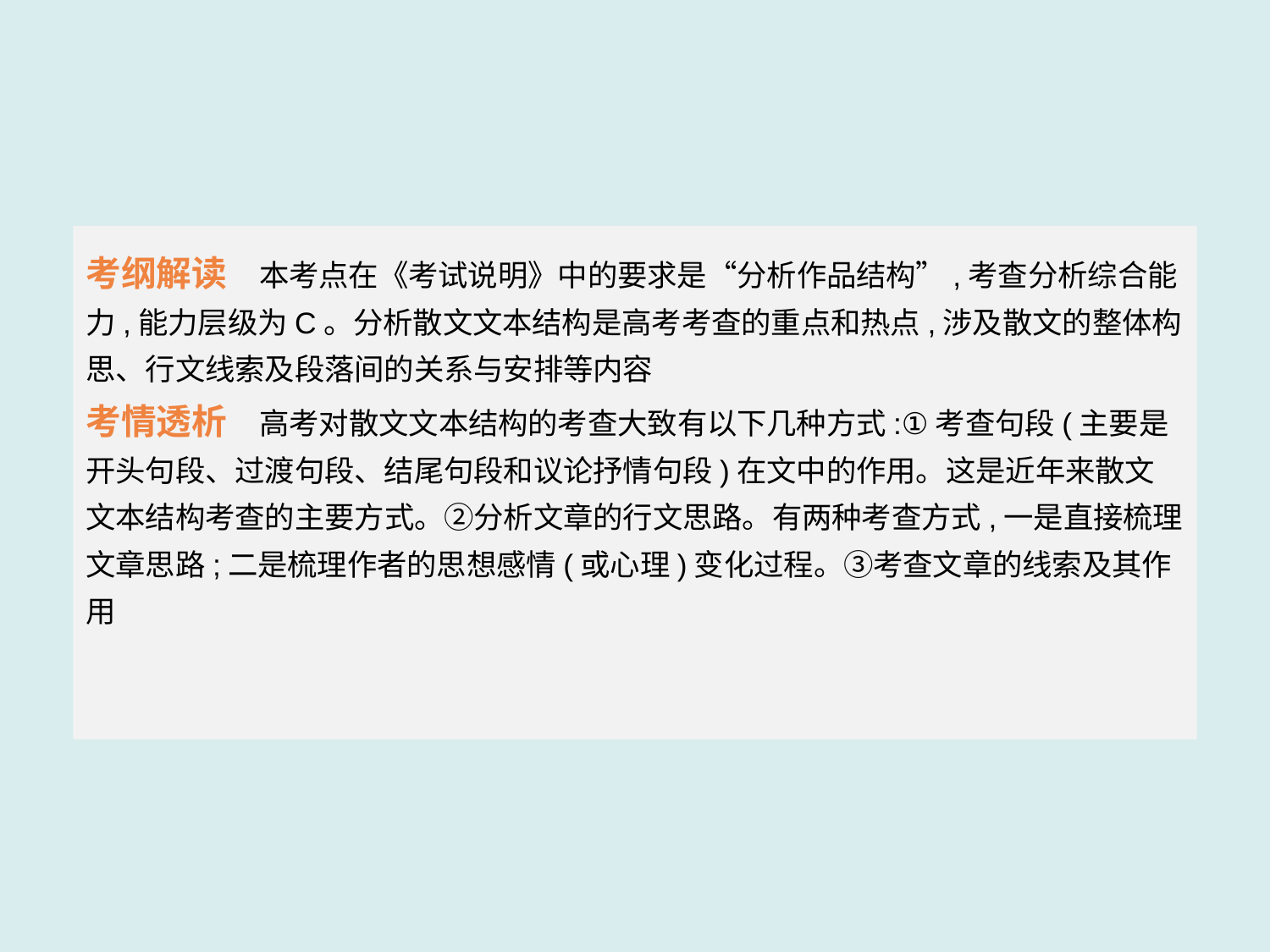

考纲解读    本考点在《考试说明》中的要求是“分析作品结构”,考查分析综合能力,能力层级为C。分析散文文本结构是高考考查的重点和热点,涉及散文的整体构思、行文线索及段落间的关系与安排等内容
考情透析    高考对散文文本结构的考查大致有以下几种方式:①考查句段(主要是开头句段、过渡句段、结尾句段和议论抒情句段)在文中的作用。这是近年来散文文本结构考查的主要方式。②分析文章的行文思路。有两种考查方式,一是直接梳理文章思路;二是梳理作者的思想感情(或心理)变化过程。③考查文章的线索及其作用